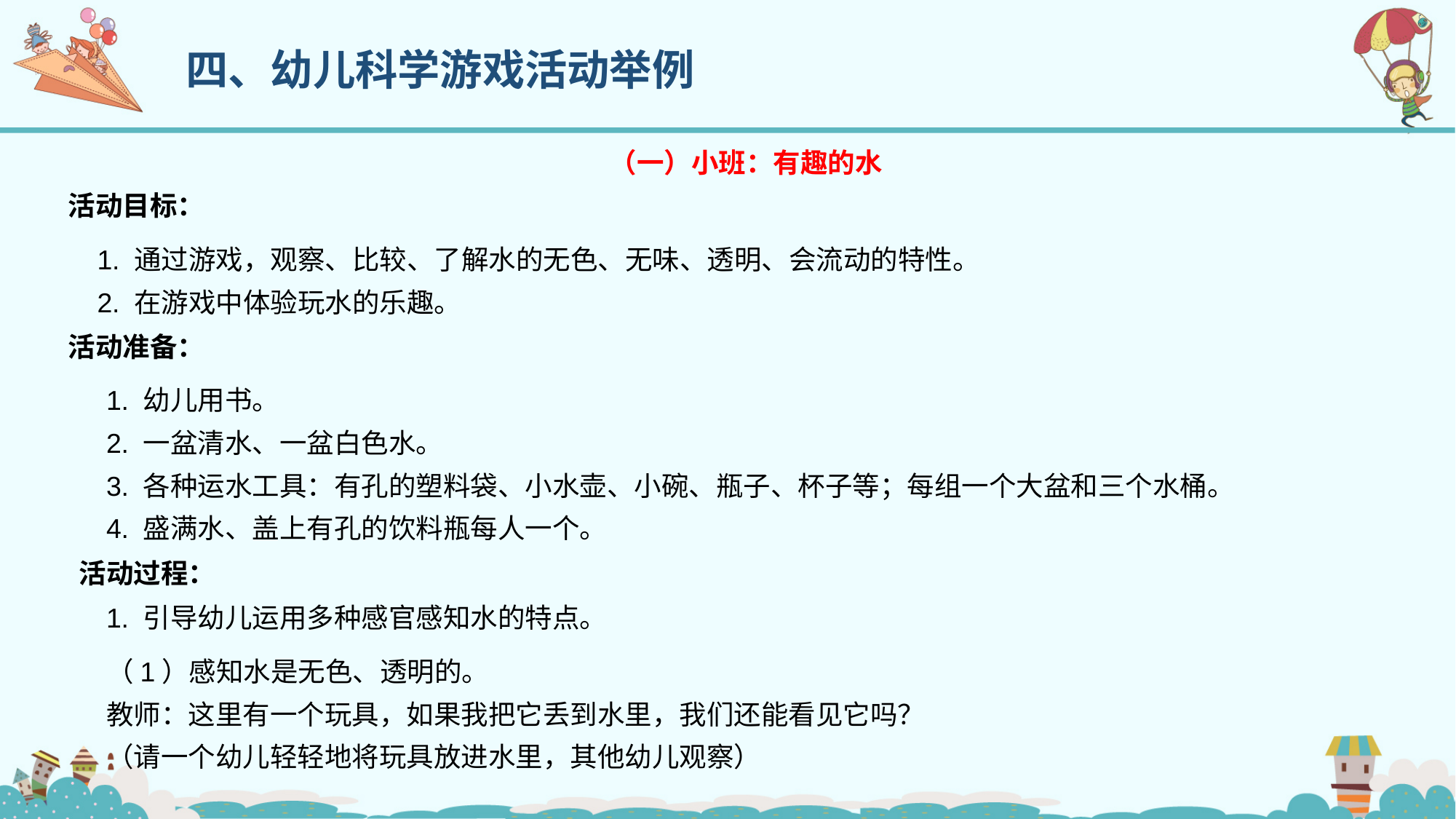

四、幼儿科学游戏活动举例

（一）小班：有趣的水
活动目标：
1. 通过游戏，观察、比较、了解水的无色、无味、透明、会流动的特性。
2. 在游戏中体验玩水的乐趣。
活动准备：
1. 幼儿用书。
2. 一盆清水、一盆白色水。
3. 各种运水工具：有孔的塑料袋、小水壶、小碗、瓶子、杯子等；每组一个大盆和三个水桶。
4. 盛满水、盖上有孔的饮料瓶每人一个。
活动过程：
1. 引导幼儿运用多种感官感知水的特点。
（1）感知水是无色、透明的。
教师：这里有一个玩具，如果我把它丢到水里，我们还能看见它吗？
（请一个幼儿轻轻地将玩具放进水里，其他幼儿观察）